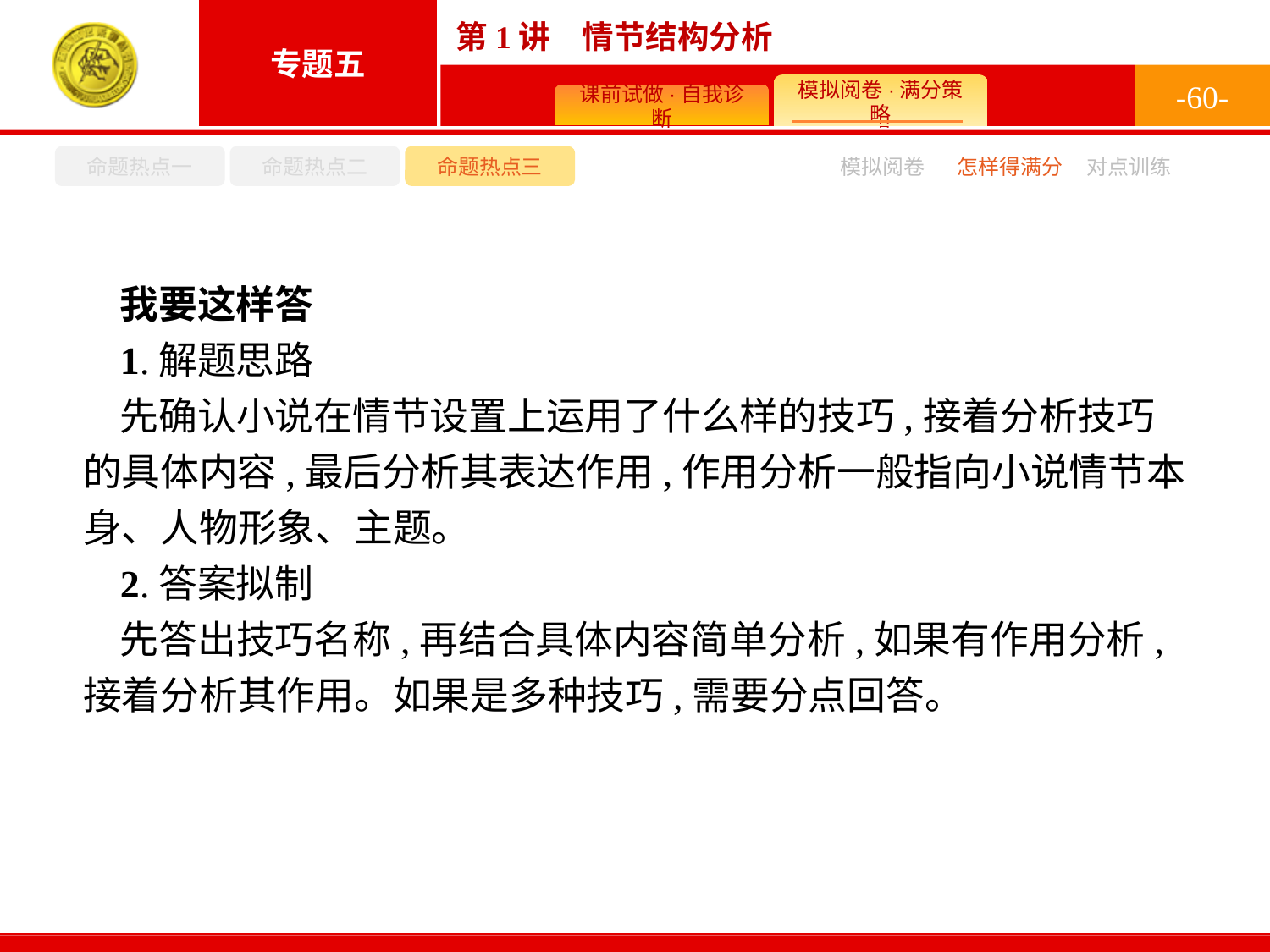

-60-
命题热点一
命题热点二
命题热点三
模拟阅卷
怎样得满分
对点训练
我要这样答
1.解题思路
先确认小说在情节设置上运用了什么样的技巧,接着分析技巧的具体内容,最后分析其表达作用,作用分析一般指向小说情节本身、人物形象、主题。
2.答案拟制
先答出技巧名称,再结合具体内容简单分析,如果有作用分析,接着分析其作用。如果是多种技巧,需要分点回答。